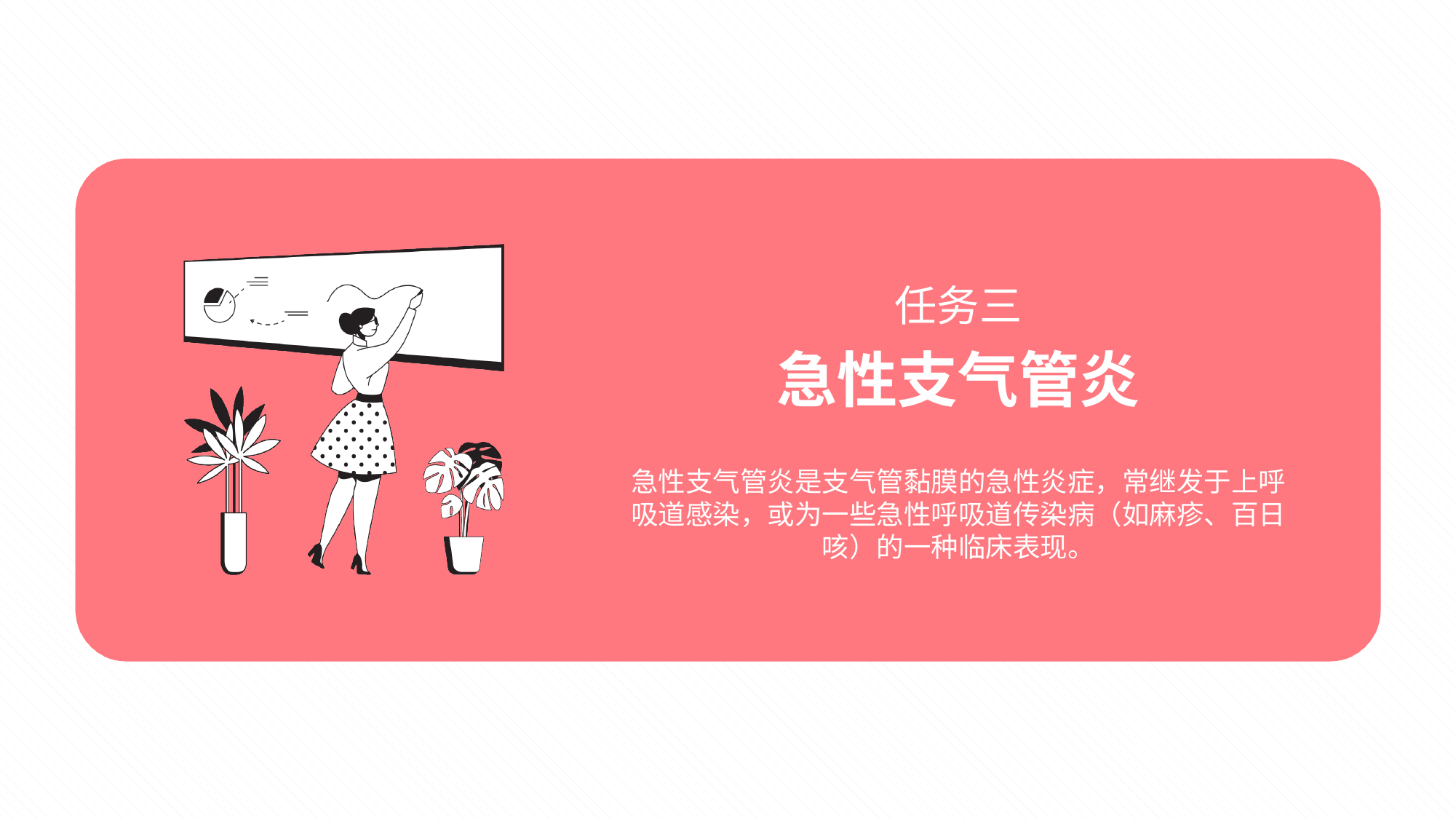

# 任务三
急性支气管炎
急性支气管炎是支气管黏膜的急性炎症，常继发于上呼吸道感染，或为一些急性呼吸道传染病（如麻疹、百日咳）的一种临床表现。